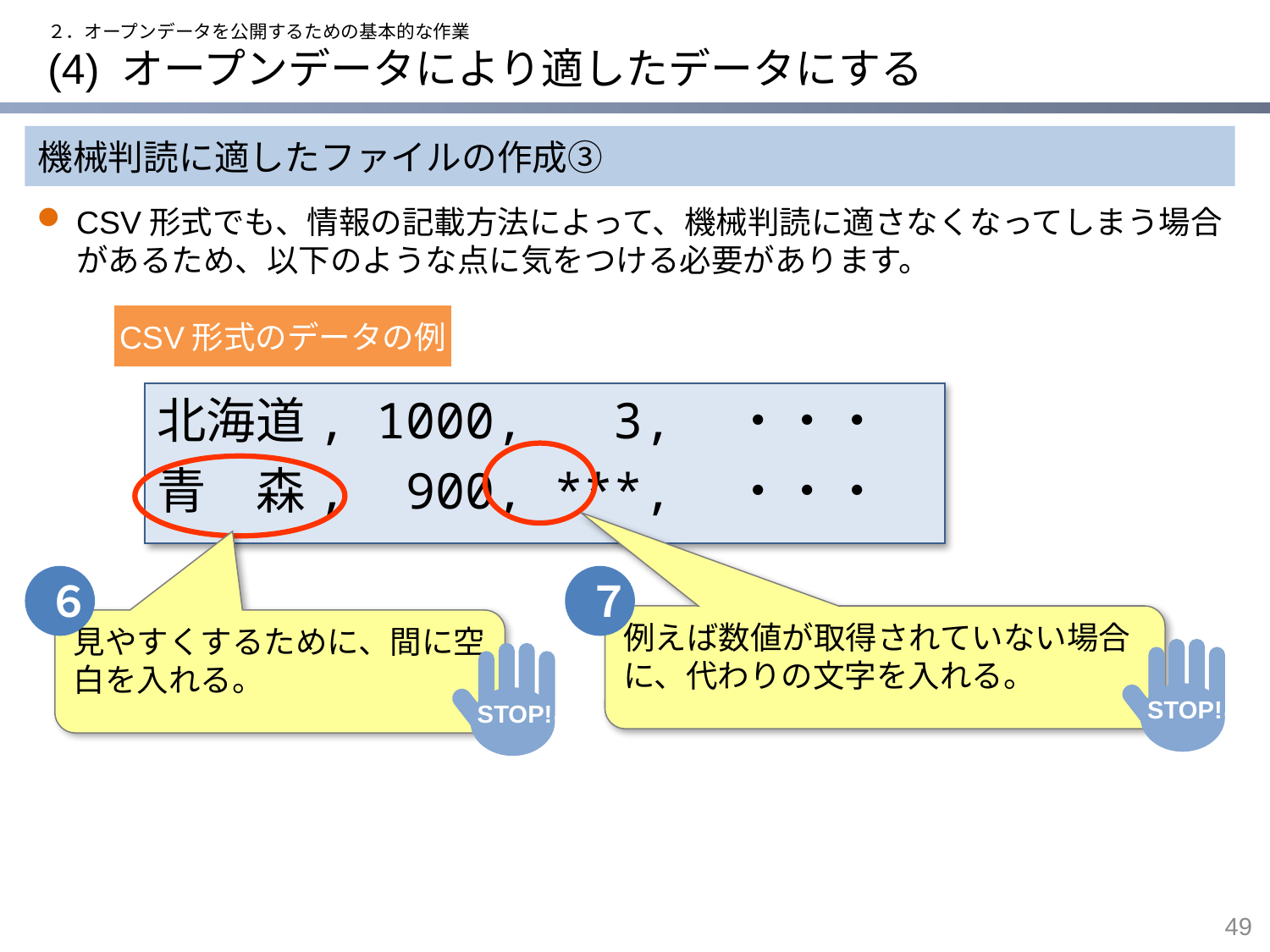

２．オープンデータを公開するための基本的な作業
# (4) オープンデータにより適したデータにする
機械判読に適したファイルの作成③
CSV形式でも、情報の記載方法によって、機械判読に適さなくなってしまう場合があるため、以下のような点に気をつける必要があります。
CSV形式のデータの例
北海道, 1000,   3,　・・・
青　森,  900, ***,　・・・

６
７
例えば数値が取得されていない場合に、代わりの文字を入れる。
見やすくするために、間に空白を入れる。

STOP!

STOP!
49